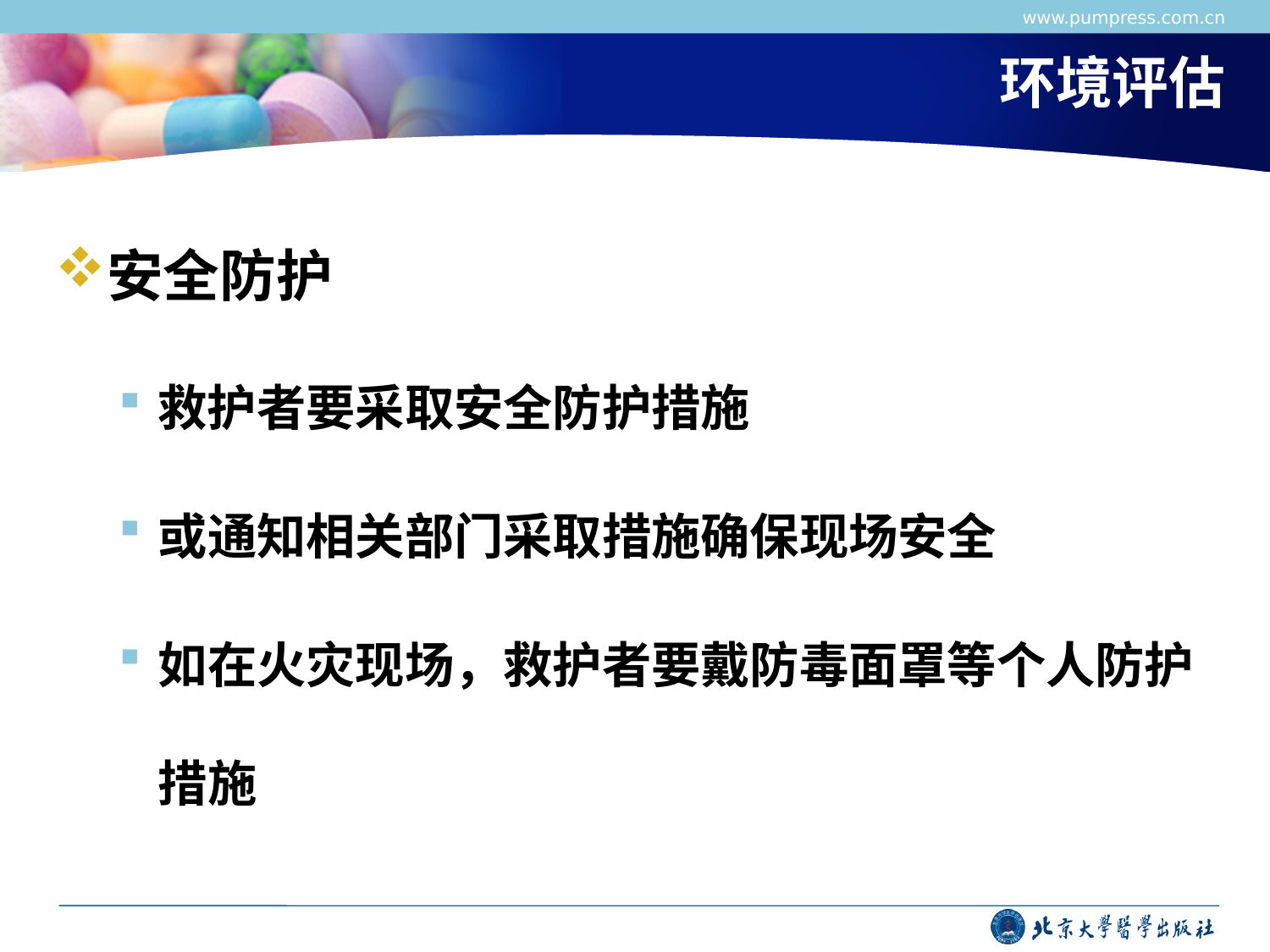

www.pumpress.com.cn
# 环境评估
安全防护
救护者要采取安全防护措施
或通知相关部门采取措施确保现场安全
如在火灾现场，救护者要戴防毒面罩等个人防护措施